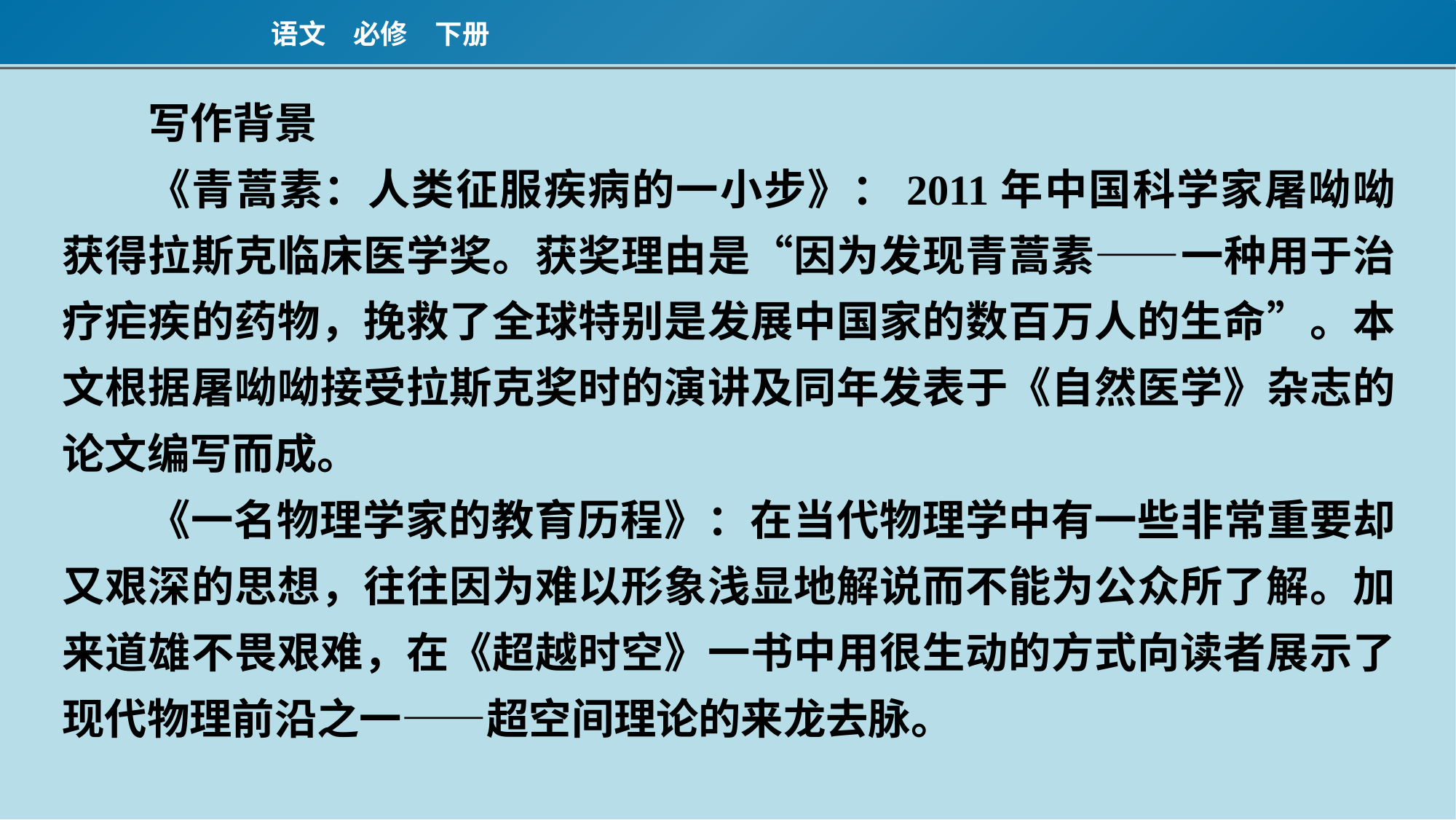

写作背景
《青蒿素：人类征服疾病的一小步》：2011年中国科学家屠呦呦获得拉斯克临床医学奖。获奖理由是“因为发现青蒿素——一种用于治疗疟疾的药物，挽救了全球特别是发展中国家的数百万人的生命”。本文根据屠呦呦接受拉斯克奖时的演讲及同年发表于《自然医学》杂志的论文编写而成。
《一名物理学家的教育历程》：在当代物理学中有一些非常重要却又艰深的思想，往往因为难以形象浅显地解说而不能为公众所了解。加来道雄不畏艰难，在《超越时空》一书中用很生动的方式向读者展示了现代物理前沿之一——超空间理论的来龙去脉。